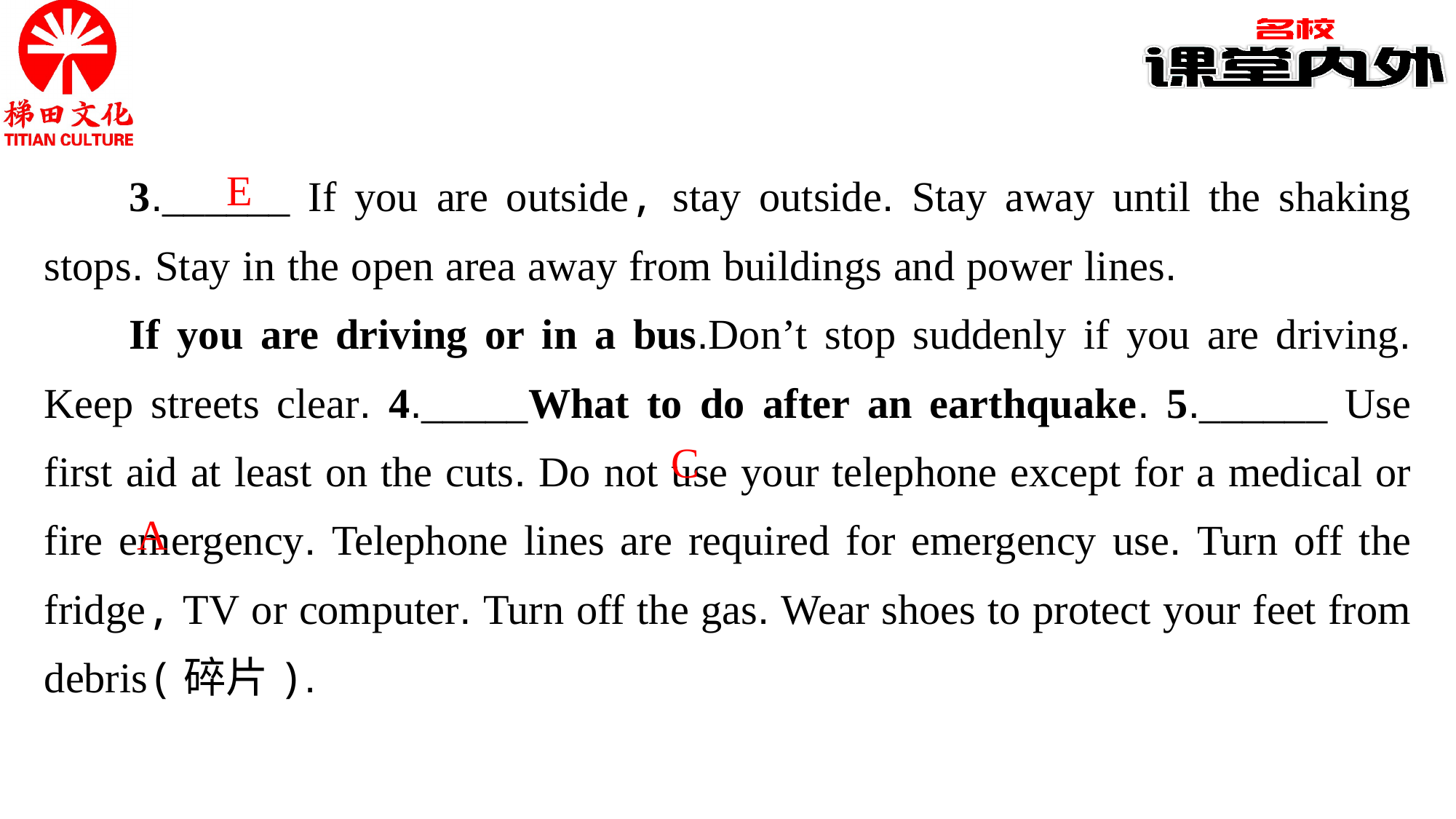

3.______ If you are outside, stay outside. Stay away until the shaking stops. Stay in the open area away from buildings and power lines.
If you are driving or in a bus.Don’t stop suddenly if you are driving. Keep streets clear. 4._____What to do after an earthquake. 5.______ Use first aid at least on the cuts. Do not use your telephone except for a medical or fire emergency. Telephone lines are required for emergency use. Turn off the fridge, TV or computer. Turn off the gas. Wear shoes to protect your feet from debris(碎片).
E
C
A